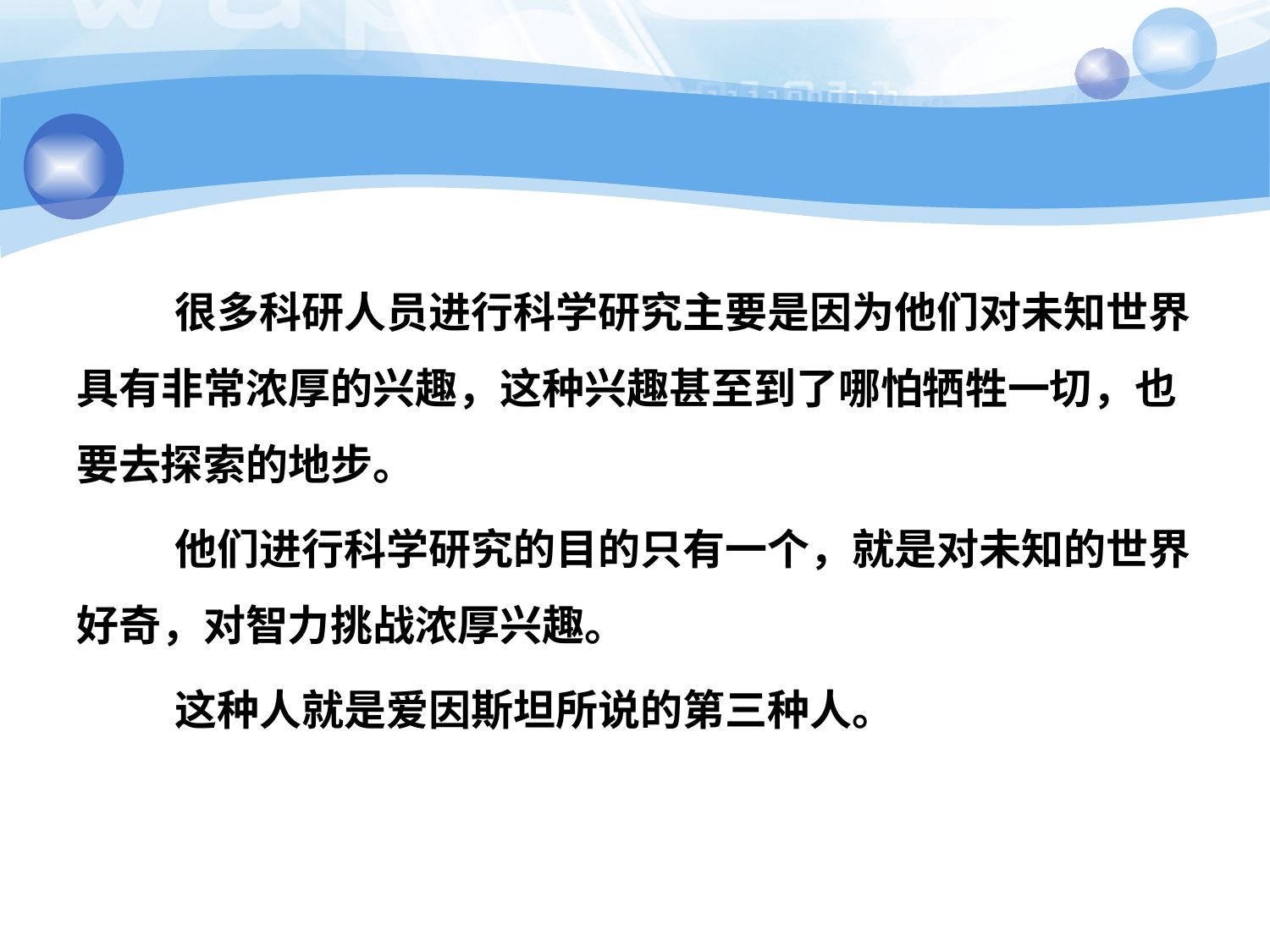

#
很多科研人员进行科学研究主要是因为他们对未知世界具有非常浓厚的兴趣，这种兴趣甚至到了哪怕牺牲一切，也要去探索的地步。
他们进行科学研究的目的只有一个，就是对未知的世界好奇，对智力挑战浓厚兴趣。
这种人就是爱因斯坦所说的第三种人。